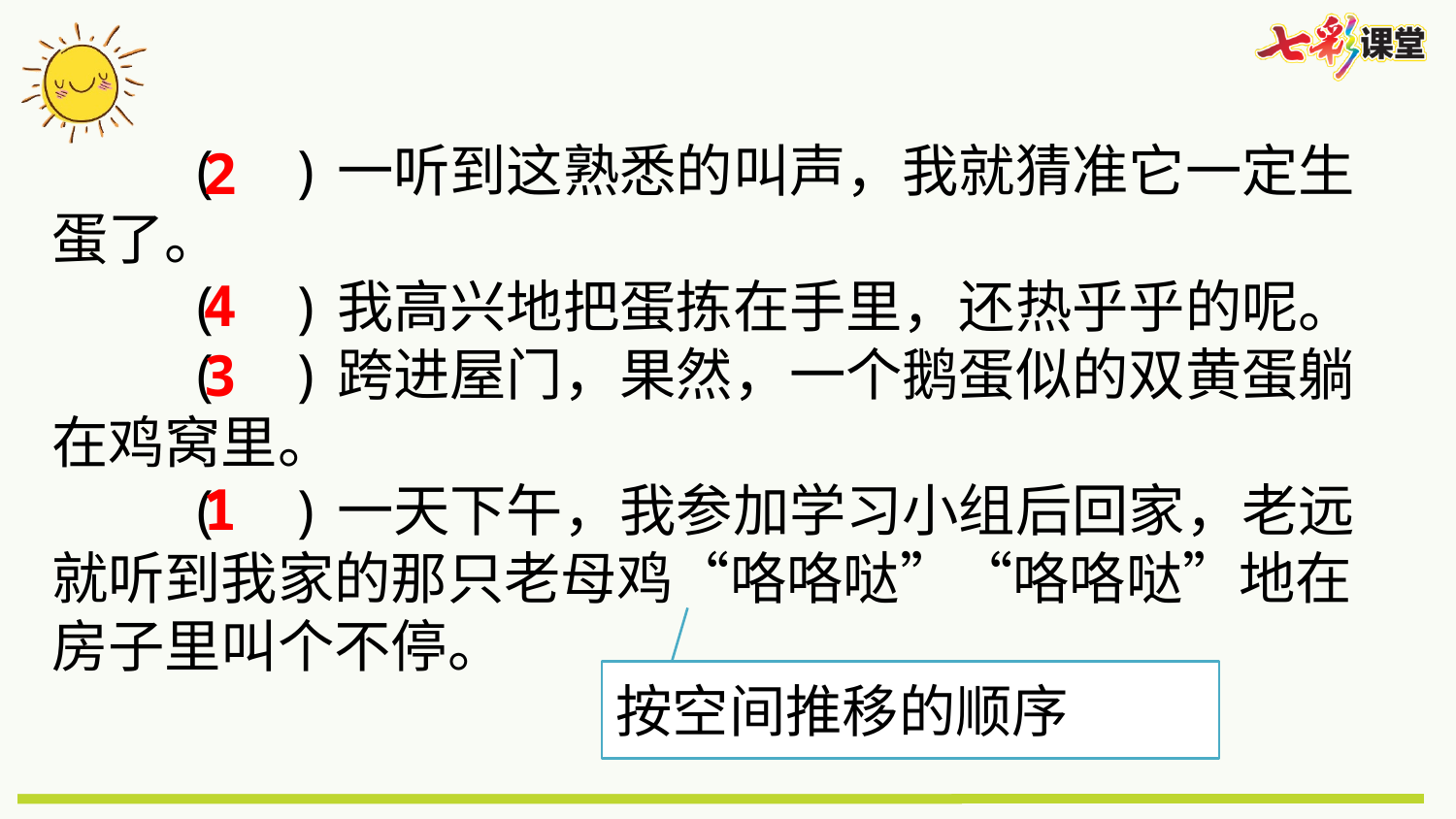

(  )一听到这熟悉的叫声，我就猜准它一定生蛋了。
    (  )我高兴地把蛋拣在手里，还热乎乎的呢。
    (  )跨进屋门，果然，一个鹅蛋似的双黄蛋躺在鸡窝里。
    (  )一天下午，我参加学习小组后回家，老远就听到我家的那只老母鸡“咯咯哒”“咯咯哒”地在房子里叫个不停。

2

4
3
1
按空间推移的顺序